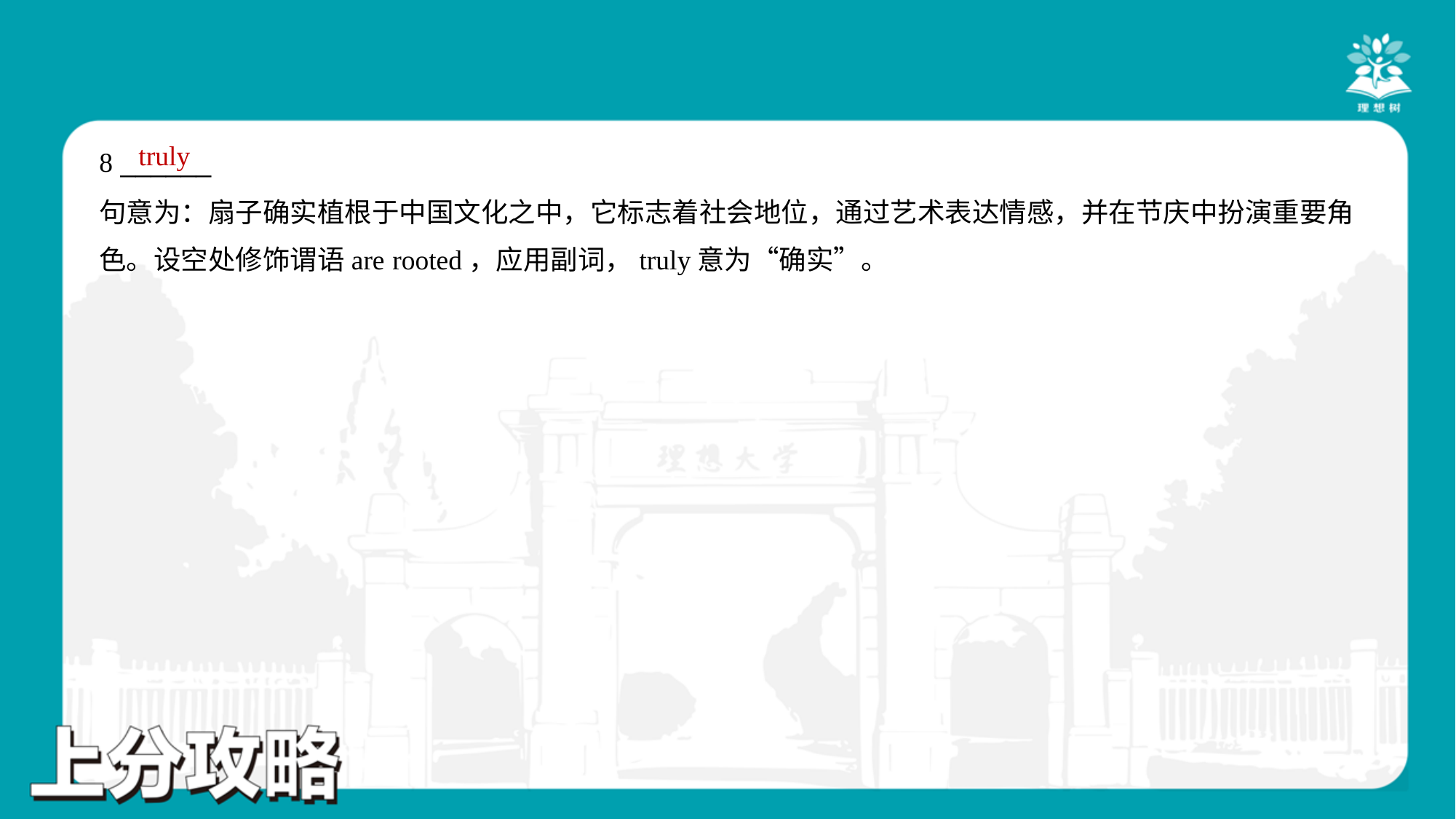

truly
8 ______
句意为：扇子确实植根于中国文化之中，它标志着社会地位，通过艺术表达情感，并在节庆中扮演重要角
色。设空处修饰谓语are rooted，应用副词，truly意为“确实”。